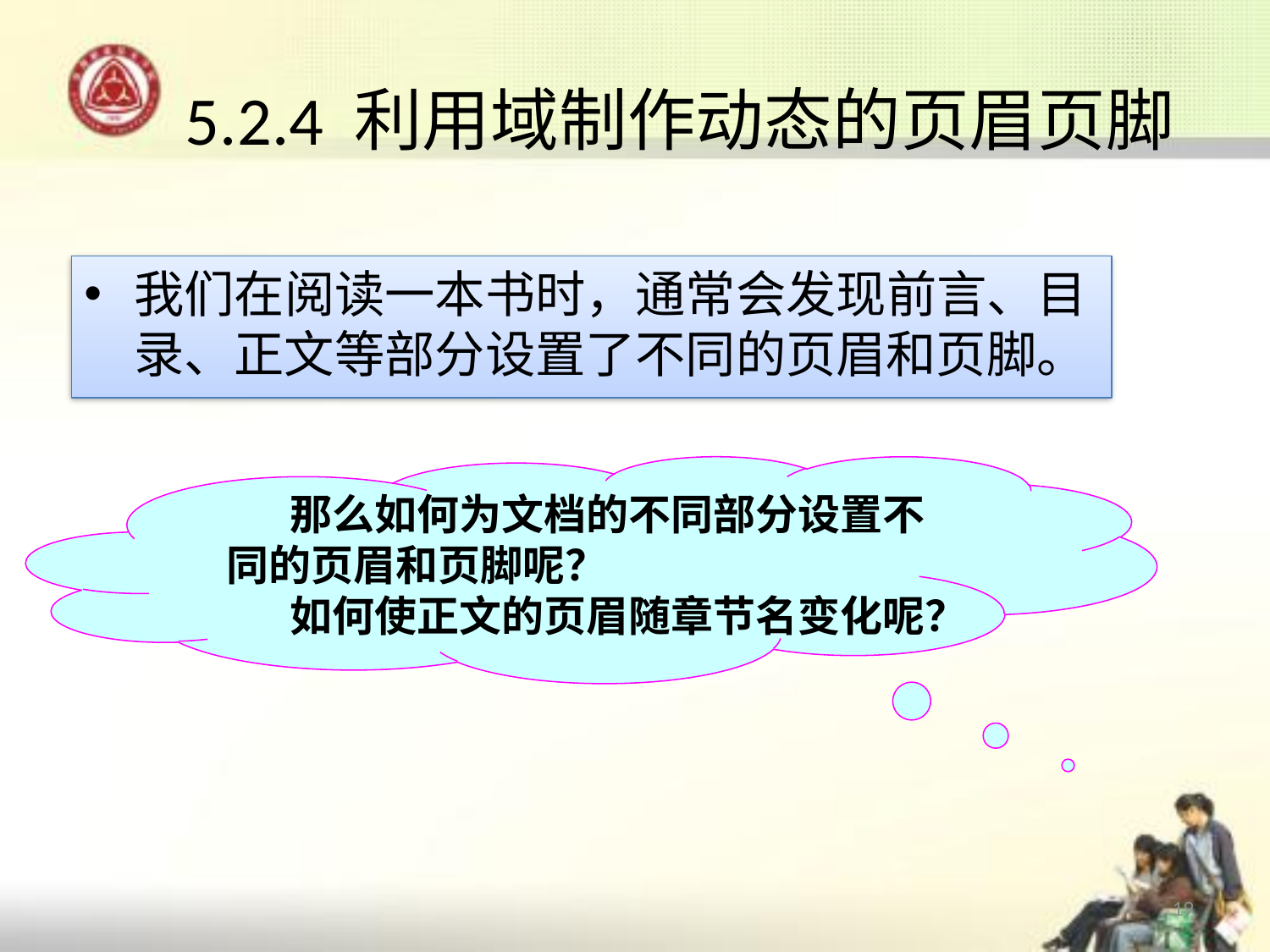

# 5.2.4 利用域制作动态的页眉页脚
我们在阅读一本书时，通常会发现前言、目录、正文等部分设置了不同的页眉和页脚。
那么如何为文档的不同部分设置不同的页眉和页脚呢？
如何使正文的页眉随章节名变化呢？

19